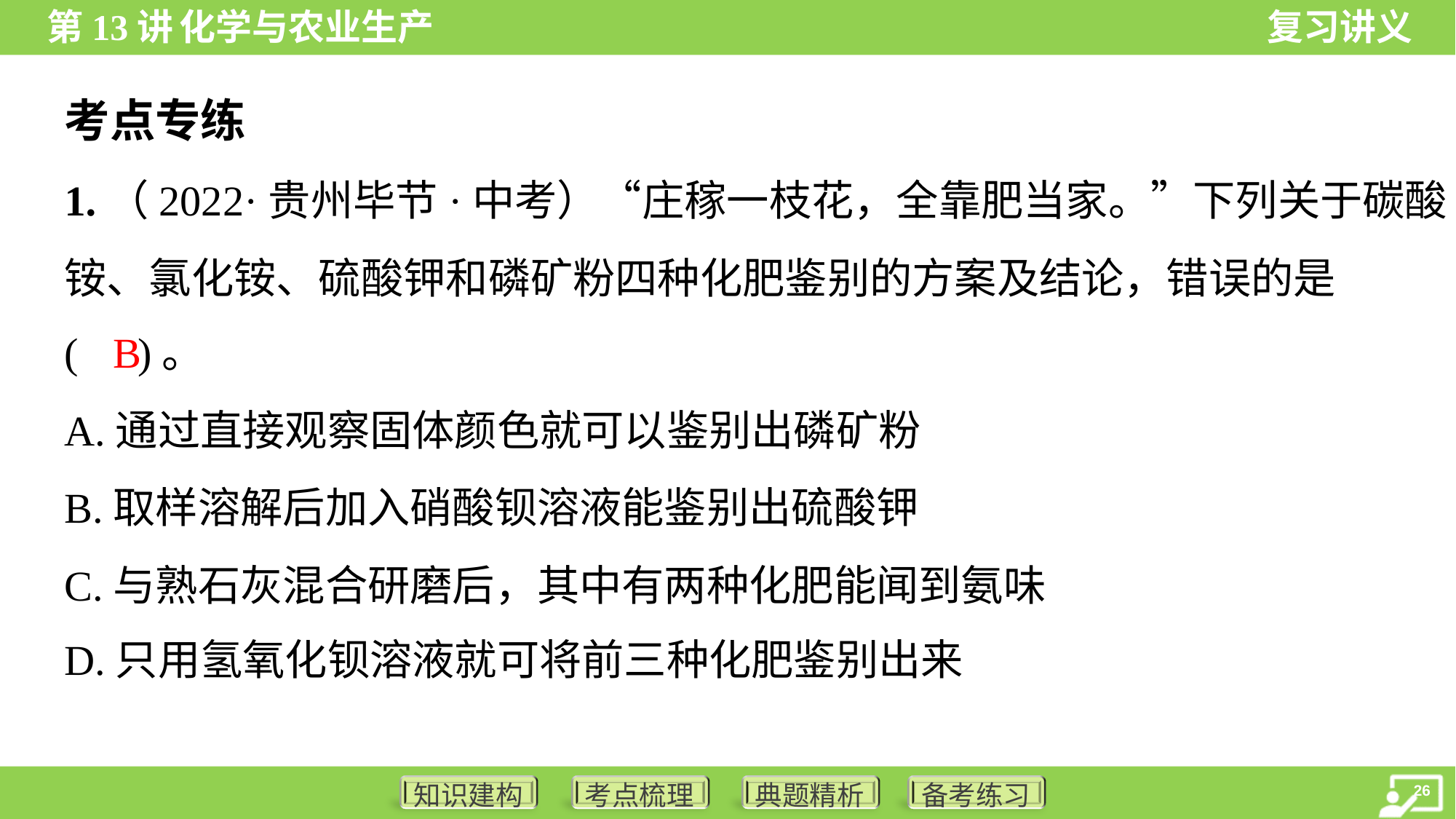

考点专练
1.（2022·贵州毕节·中考）“庄稼一枝花，全靠肥当家。”下列关于碳酸
铵、氯化铵、硫酸钾和磷矿粉四种化肥鉴别的方案及结论，错误的是
(     )。
B
A.通过直接观察固体颜色就可以鉴别出磷矿粉
B.取样溶解后加入硝酸钡溶液能鉴别出硫酸钾
C.与熟石灰混合研磨后，其中有两种化肥能闻到氨味
D.只用氢氧化钡溶液就可将前三种化肥鉴别出来